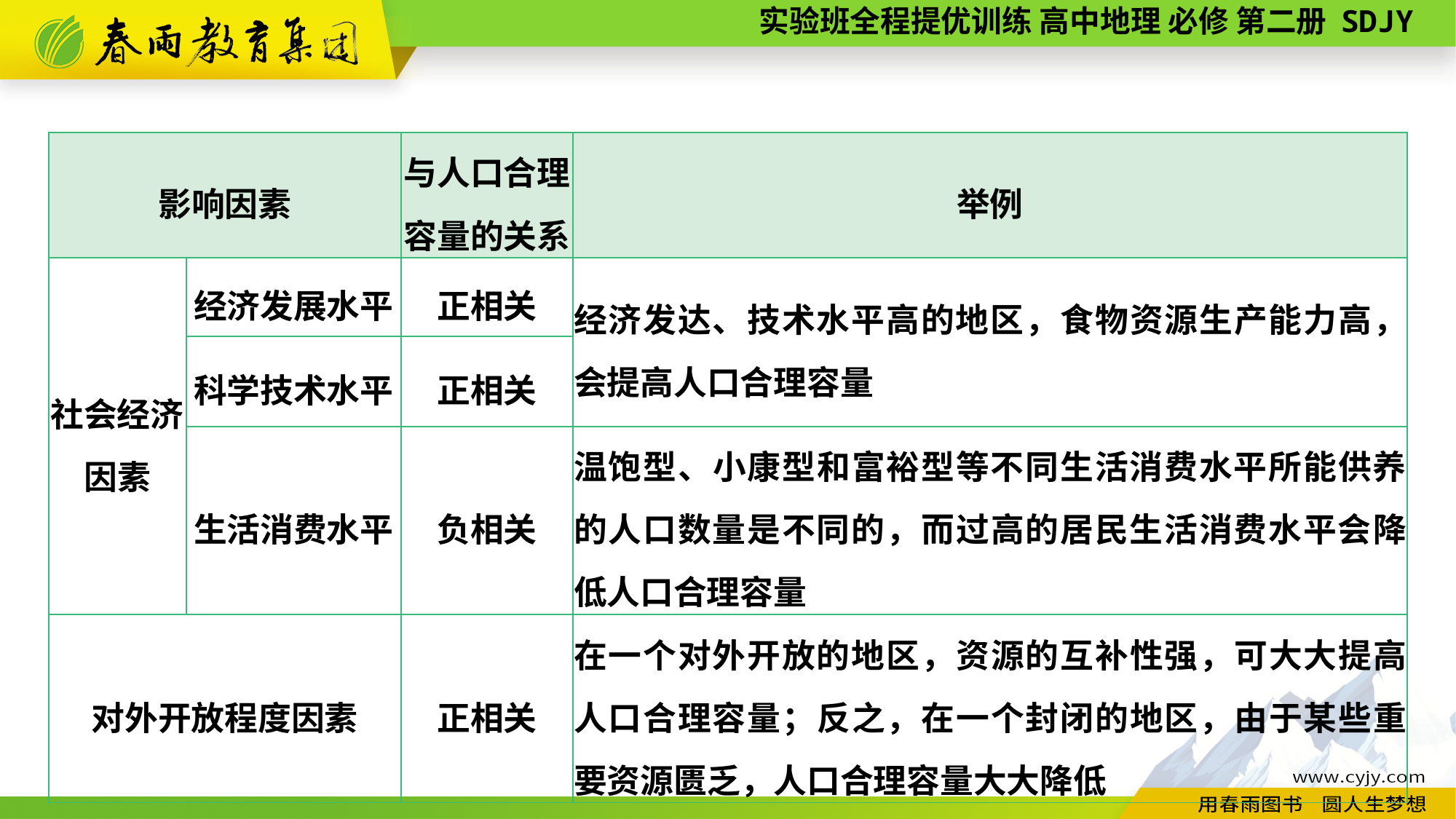

| 影响因素 |  | 与人口合理容量的关系 | 举例 |
| --- | --- | --- | --- |
| 社会经济因素 | 经济发展水平 | 正相关 | 经济发达、技术水平高的地区，食物资源生产能力高，会提高人口合理容量 |
|  | 科学技术水平 | 正相关 |  |
|  | 生活消费水平 | 负相关 | 温饱型、小康型和富裕型等不同生活消费水平所能供养的人口数量是不同的，而过高的居民生活消费水平会降低人口合理容量 |
| 对外开放程度因素 |  | 正相关 | 在一个对外开放的地区，资源的互补性强，可大大提高人口合理容量；反之，在一个封闭的地区，由于某些重要资源匮乏，人口合理容量大大降低 |